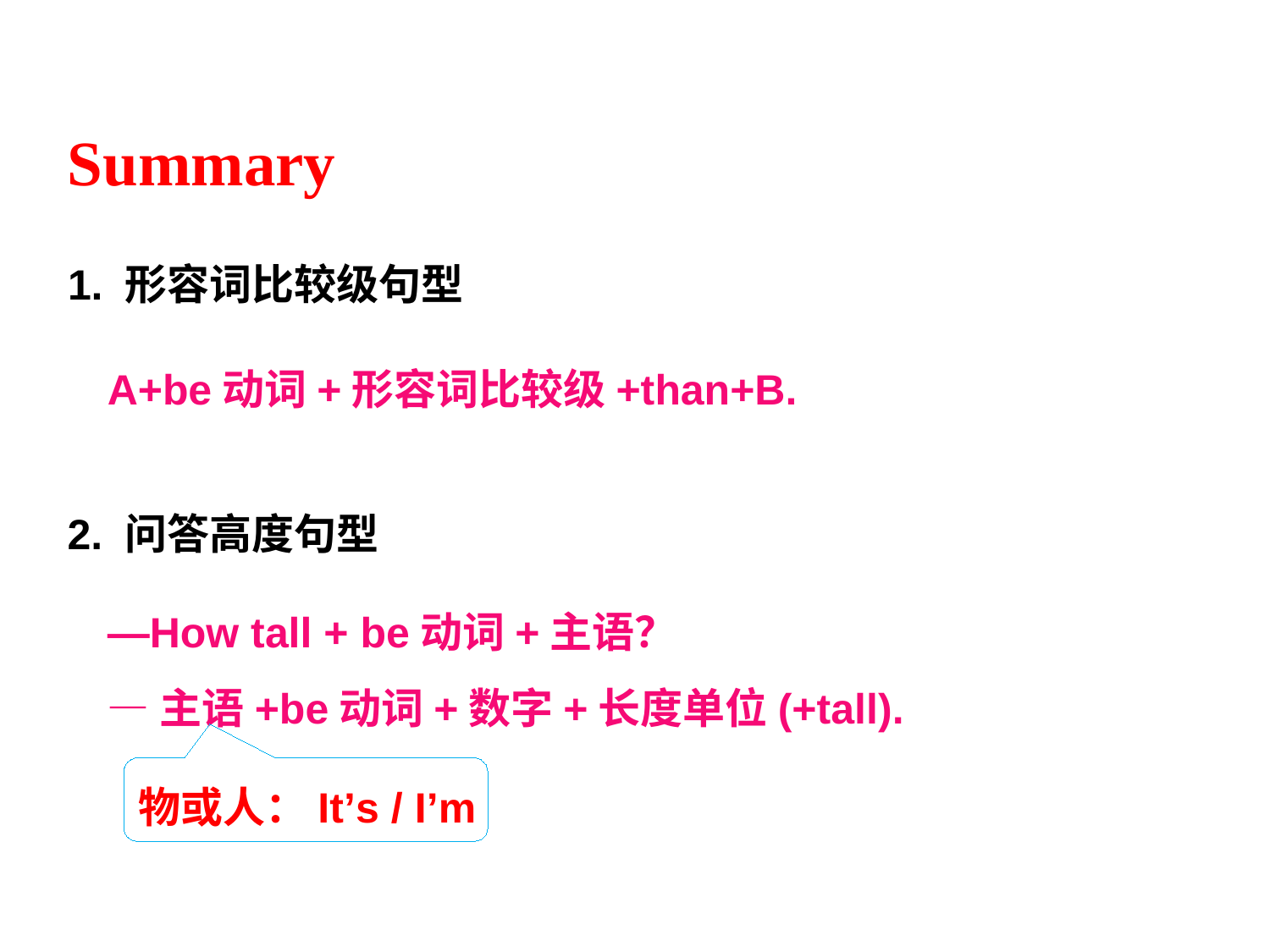

Summary
1. 形容词比较级句型
A+be动词+形容词比较级+than+B.
2. 问答高度句型

—How tall + be动词+主语？
—主语+be动词+数字+长度单位(+tall).

物或人：It’s / I’m